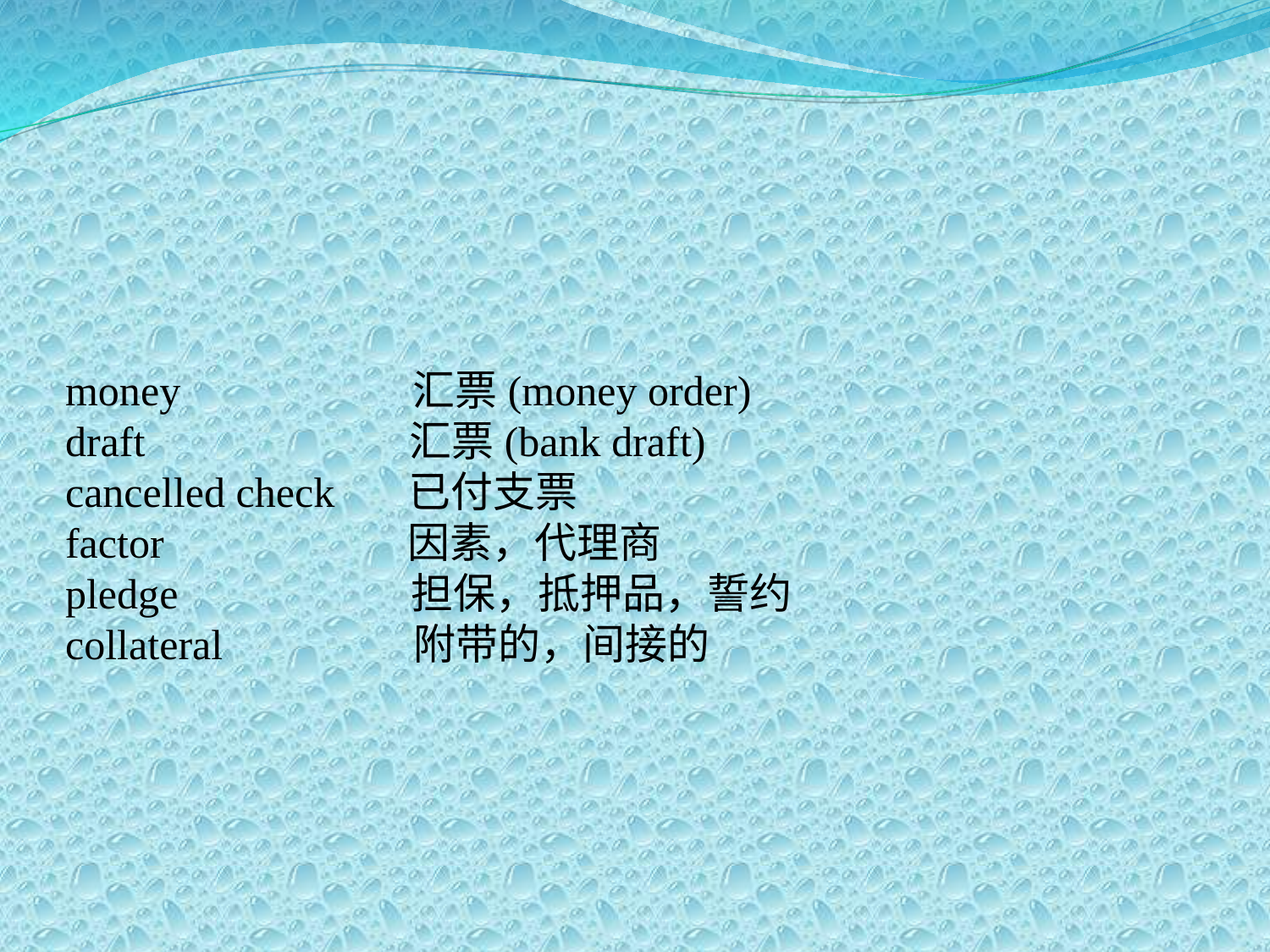

money                     汇票(money order)
     draft                        汇票(bank draft)
     cancelled check      已付支票
     factor                      因素，代理商
     pledge                     担保，抵押品，誓约
     collateral                 附带的，间接的